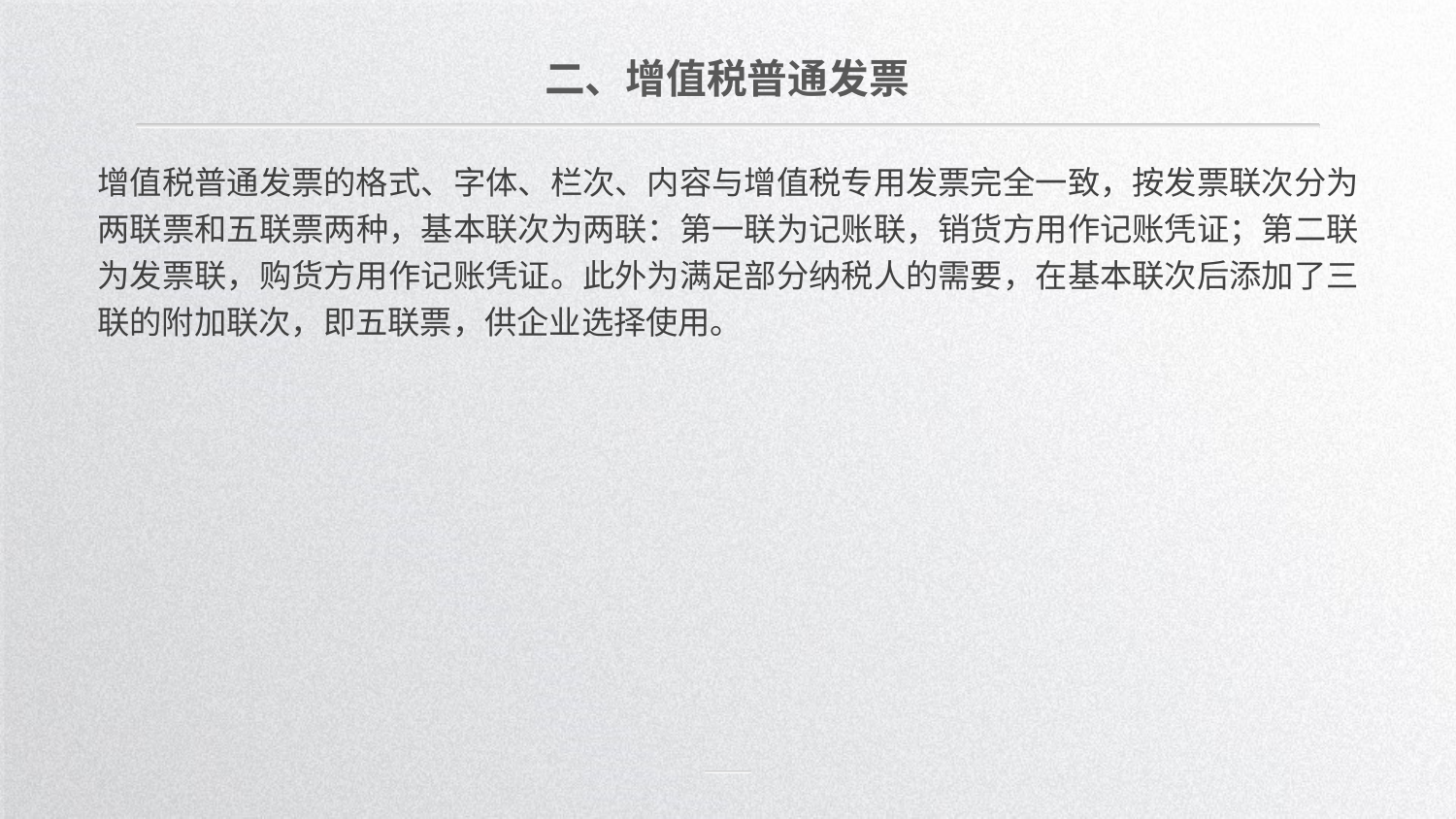

二、增值税普通发票
增值税普通发票的格式、字体、栏次、内容与增值税专用发票完全一致，按发票联次分为两联票和五联票两种，基本联次为两联：第一联为记账联，销货方用作记账凭证；第二联为发票联，购货方用作记账凭证。此外为满足部分纳税人的需要，在基本联次后添加了三联的附加联次，即五联票，供企业选择使用。